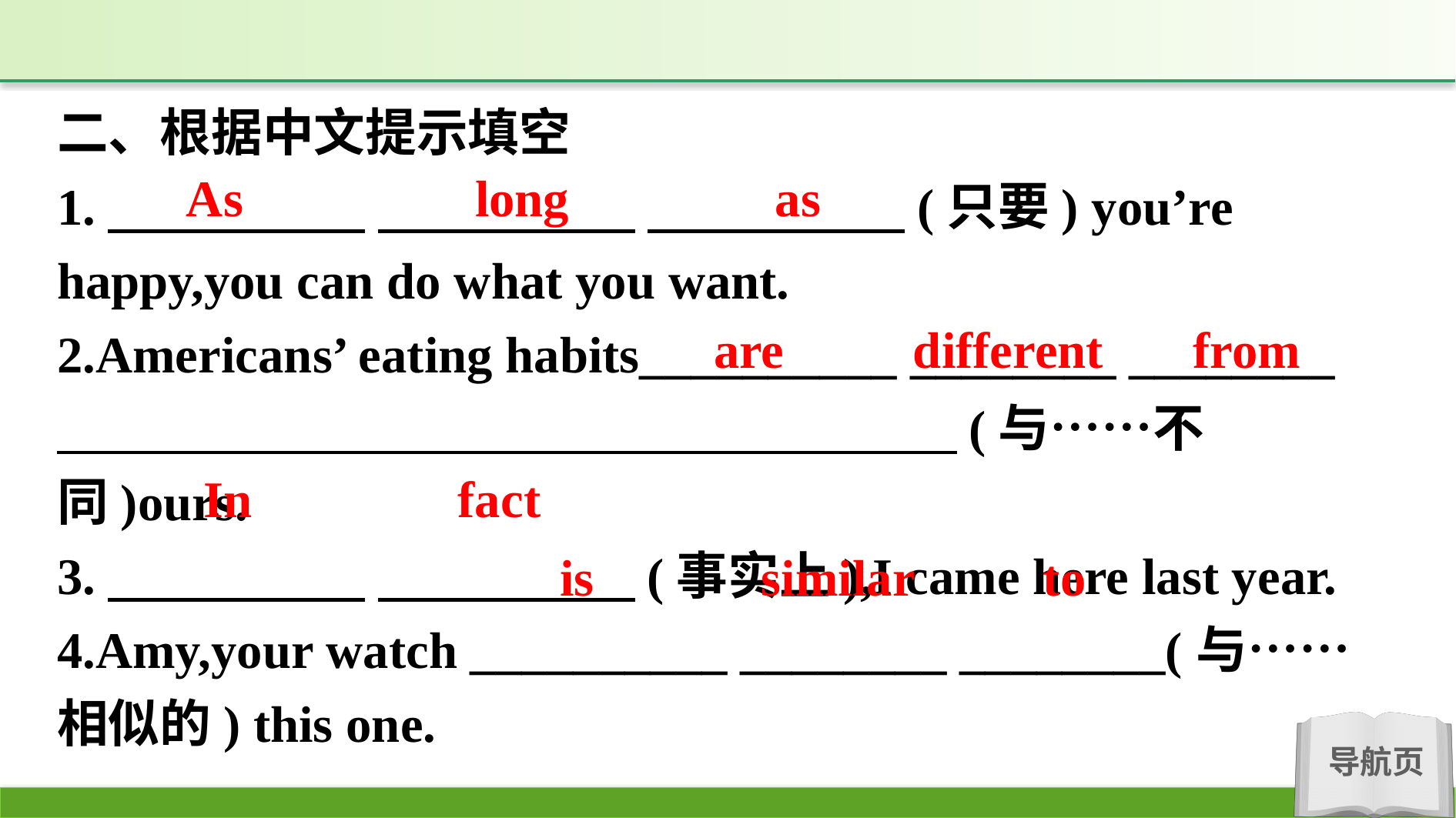

二、根据中文提示填空
1.　　　　　 　　　　　 　　　　　(只要) you’re happy,you can do what you want.
2.Americans’ eating habits__________ ________ ________ 　　　　　　 　　　　　 　　　　　 (与……不同)ours.
3.　　　　　 　　　　　(事实上),I came here last year.
4.Amy,your watch __________ ________ ________(与……相似的) this one.
As                  long                as
are          different       from
In                fact
is             similar          to